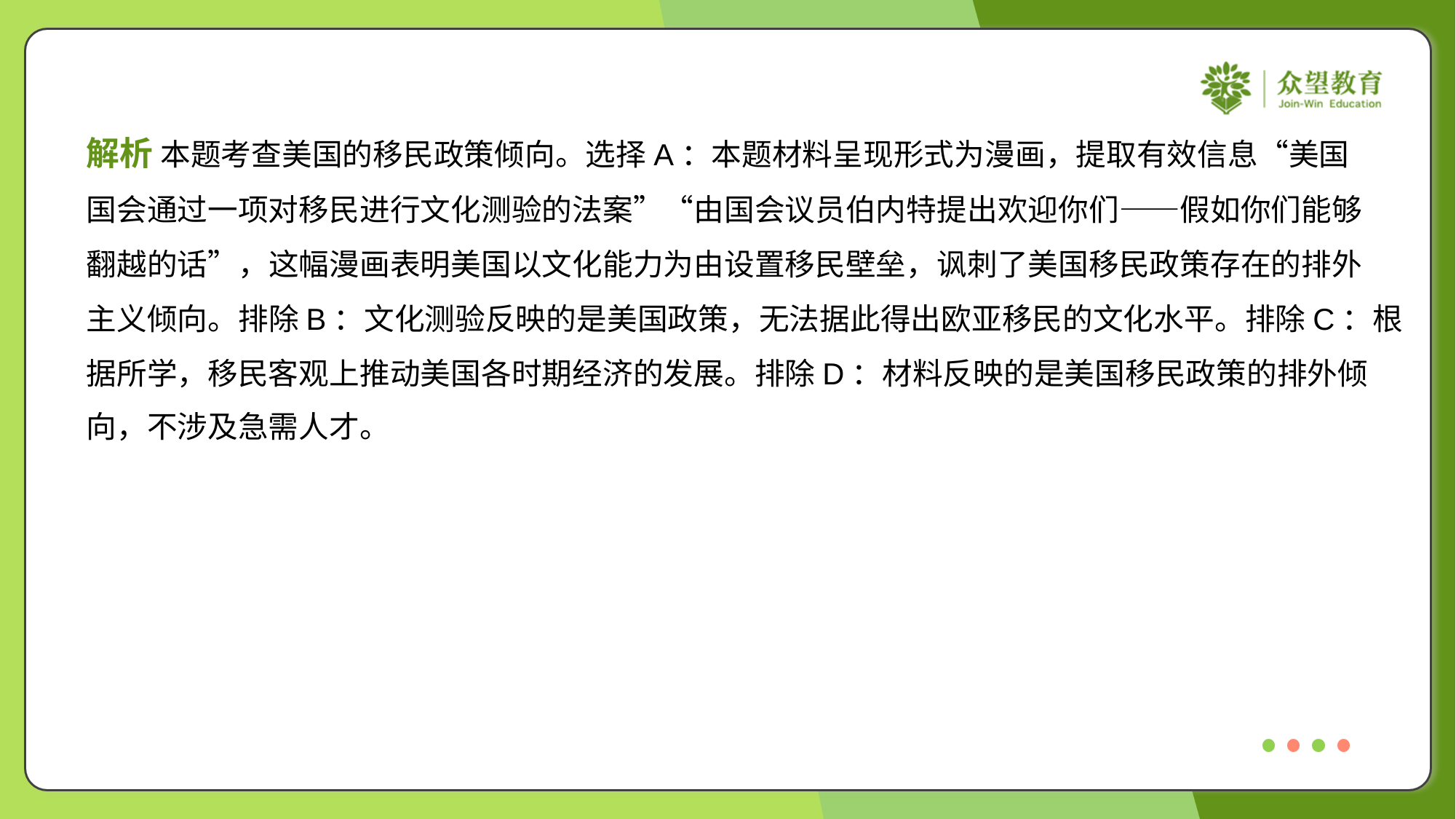

解析 本题考查美国的移民政策倾向。选择A：本题材料呈现形式为漫画，提取有效信息“美国
国会通过一项对移民进行文化测验的法案”“由国会议员伯内特提出欢迎你们——假如你们能够
翻越的话”，这幅漫画表明美国以文化能力为由设置移民壁垒，讽刺了美国移民政策存在的排外
主义倾向。排除B：文化测验反映的是美国政策，无法据此得出欧亚移民的文化水平。排除C：根
据所学，移民客观上推动美国各时期经济的发展。排除D：材料反映的是美国移民政策的排外倾
向，不涉及急需人才。